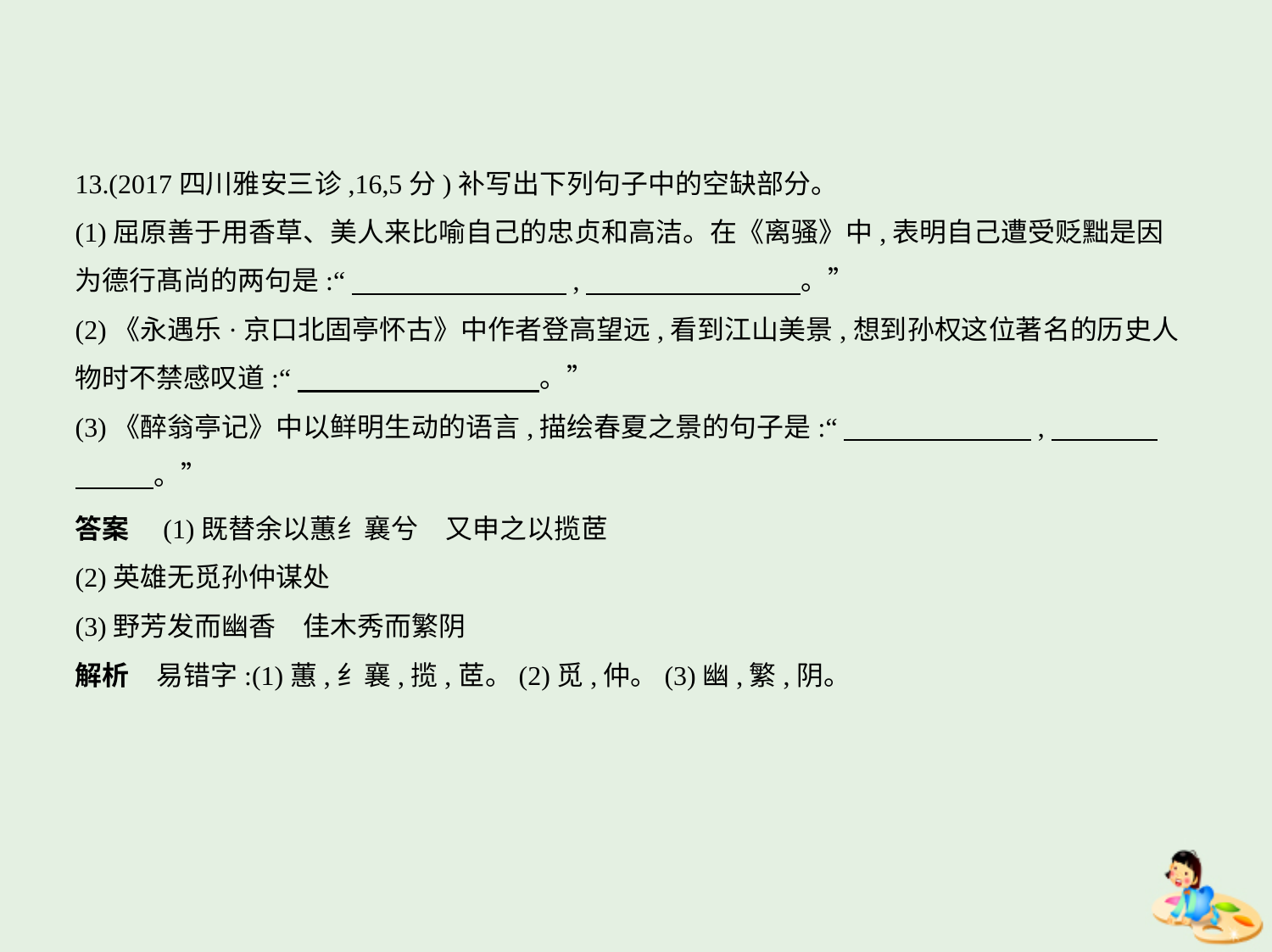

13.(2017四川雅安三诊,16,5分)补写出下列句子中的空缺部分。
(1)屈原善于用香草、美人来比喻自己的忠贞和高洁。在《离骚》中,表明自己遭受贬黜是因
为德行髙尚的两句是:“　　　　　　　    ,　　　　　　　    。”
(2)《永遇乐·京口北固亭怀古》中作者登高望远,看到江山美景,想到孙权这位著名的历史人
物时不禁感叹道:“　　　　　　　　    。”
(3)《醉翁亭记》中以鲜明生动的语言,描绘春夏之景的句子是:“　　　　　　    ,　　　    
　　    。”
答案　(1)既替余以蕙纟襄兮　又申之以揽茝
(2)英雄无觅孙仲谋处
(3)野芳发而幽香　佳木秀而繁阴
解析　易错字:(1)蕙,纟襄,揽,茝。(2)觅,仲。(3)幽,繁,阴。